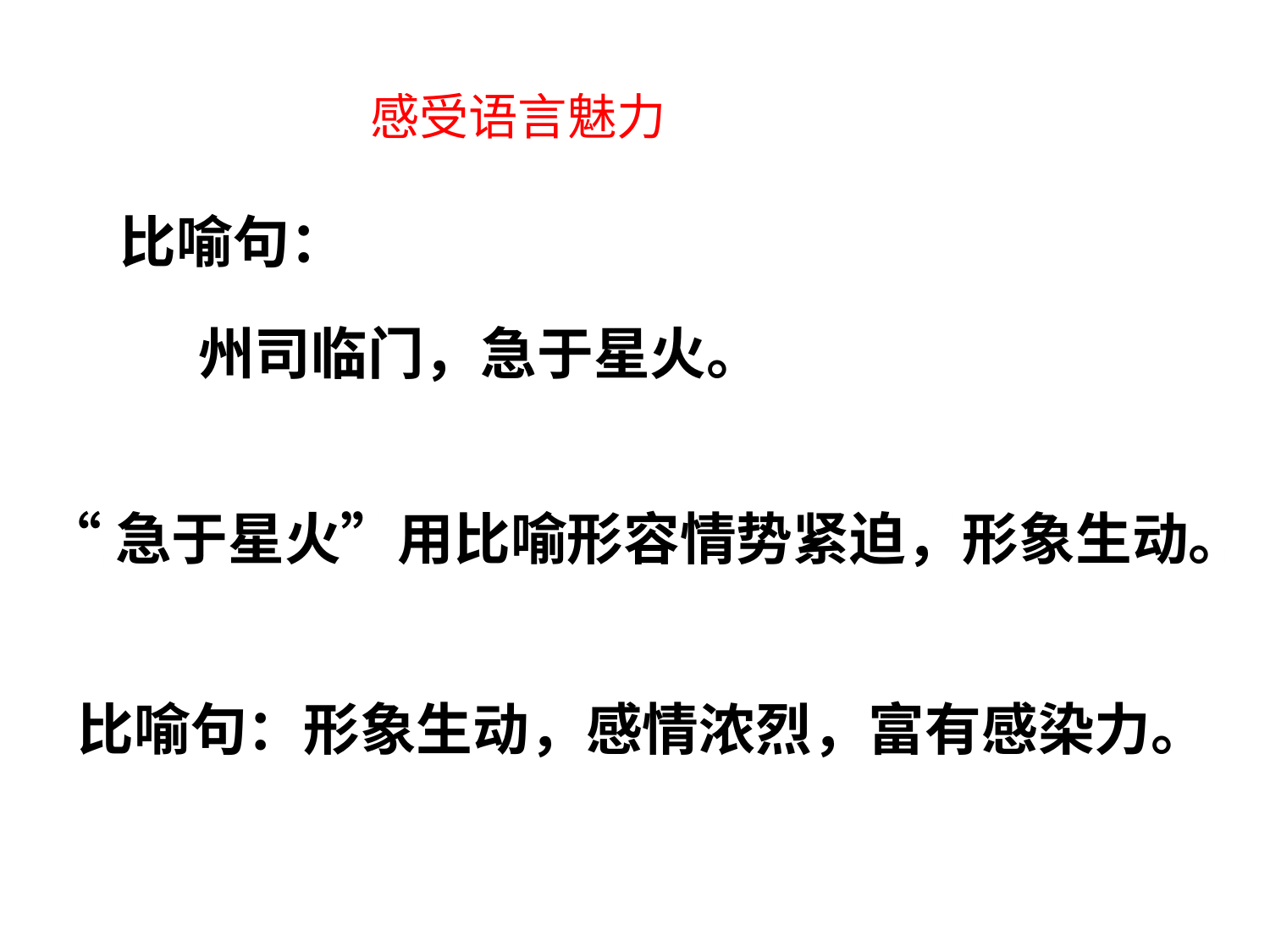

感受语言魅力
比喻句：
     州司临门，急于星火。
“急于星火”用比喻形容情势紧迫，形象生动。
比喻句：形象生动，感情浓烈，富有感染力。